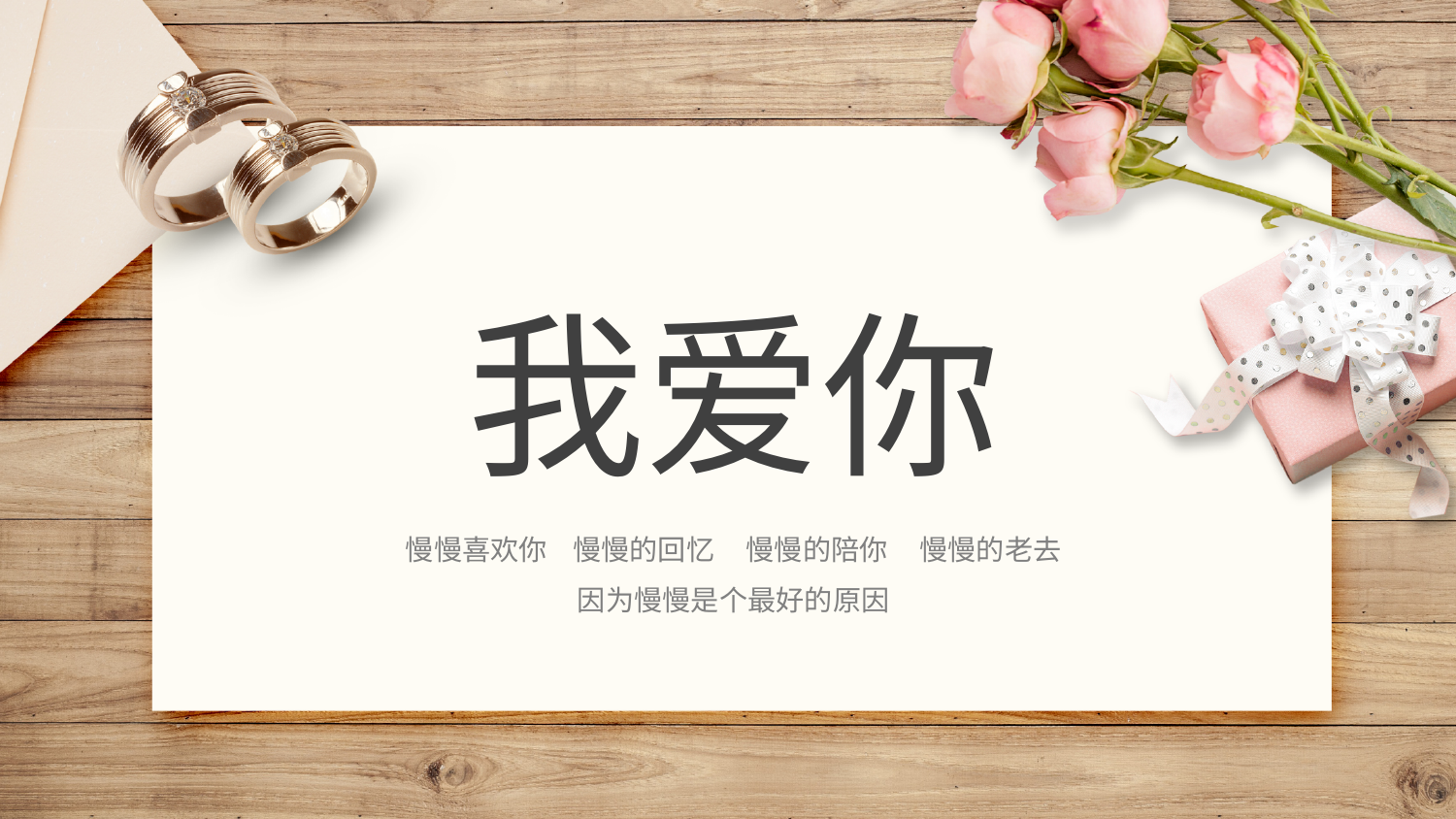

我爱你
慢慢喜欢你    慢慢的回忆     慢慢的陪你     慢慢的老去
因为慢慢是个最好的原因